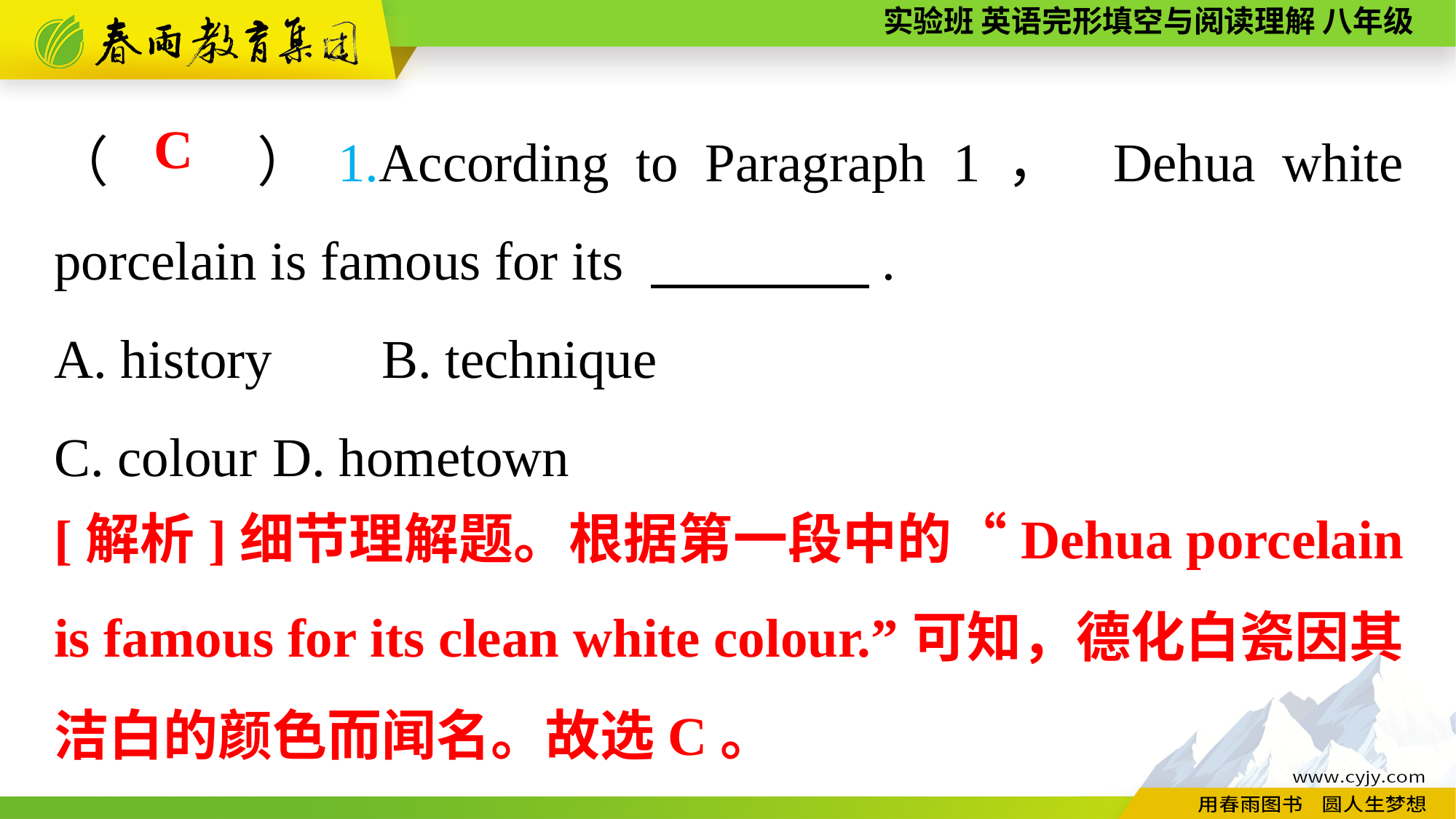

（　　）1.According to Paragraph 1， Dehua white porcelain is famous for its 　　　　.
A. history	B. technique
C. colour	D. hometown
C
[解析]细节理解题。根据第一段中的“Dehua porcelain is famous for its clean white colour.”可知，德化白瓷因其洁白的颜色而闻名。故选C。